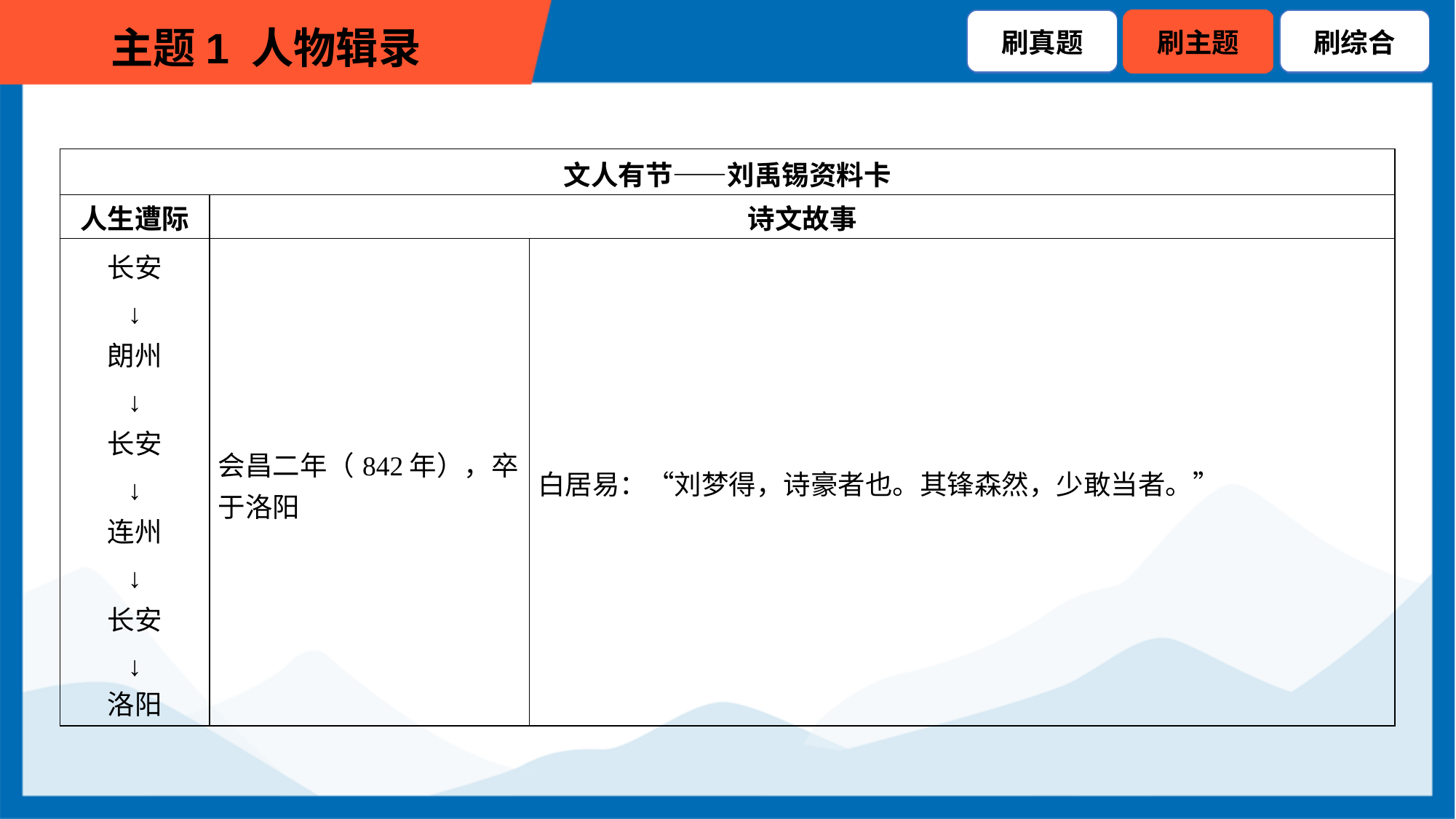

| 文人有节——刘禹锡资料卡 |  |  |
| --- | --- | --- |
| 人生遭际 | 诗文故事 |  |
| 长安 ↓ 朗州 ↓ 长安 ↓ 连州 ↓ 长安 ↓ 洛阳 | 会昌二年（842年），卒 于洛阳 | 白居易：“刘梦得，诗豪者也。其锋森然，少敢当者。” |